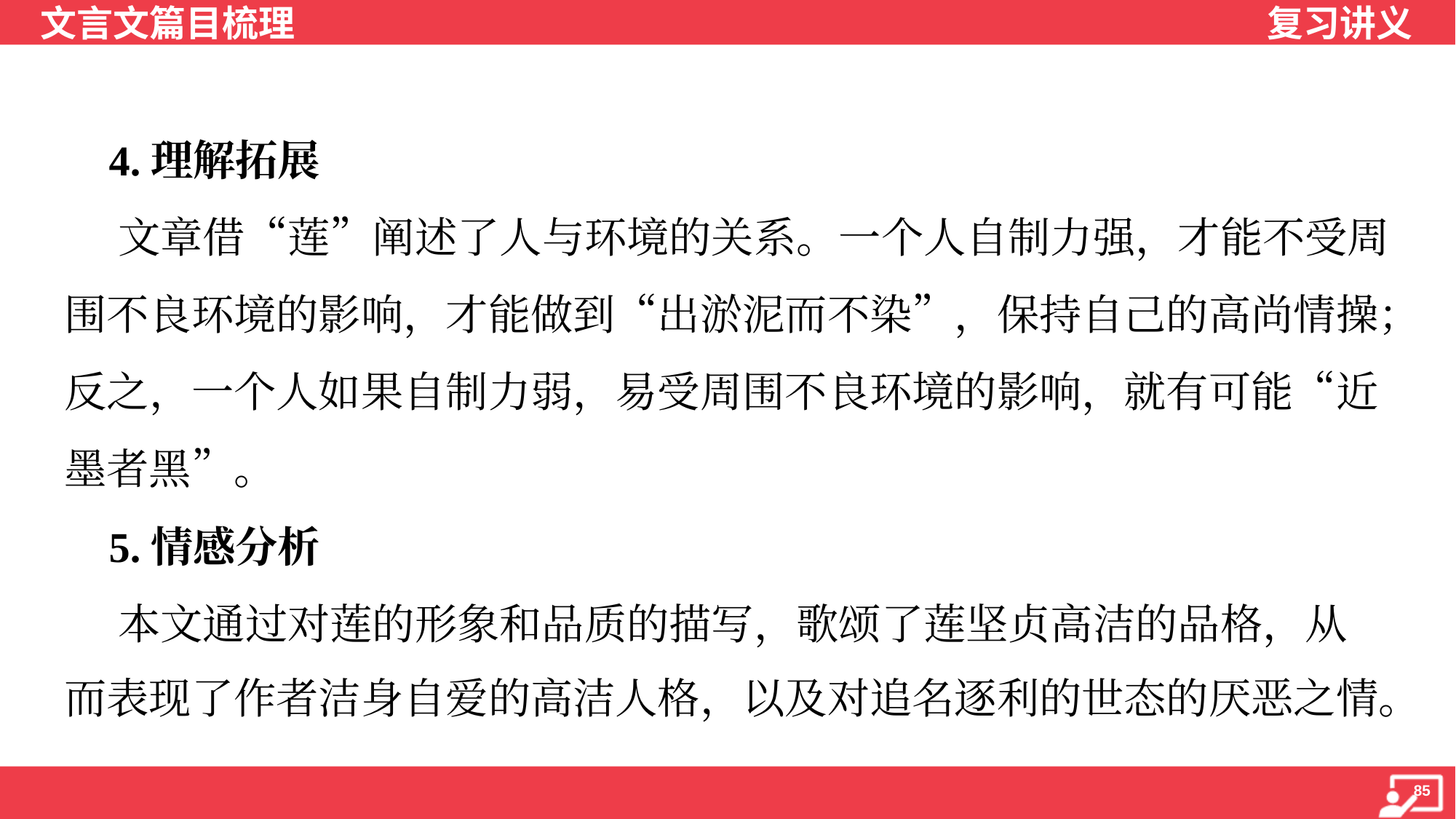

4.理解拓展
    文章借“莲”阐述了人与环境的关系。一个人自制力强，才能不受周
围不良环境的影响，才能做到“出淤泥而不染”，保持自己的高尚情操；
反之，一个人如果自制力弱，易受周围不良环境的影响，就有可能“近
墨者黑”。
    5.情感分析
    本文通过对莲的形象和品质的描写，歌颂了莲坚贞高洁的品格，从
而表现了作者洁身自爱的高洁人格，以及对追名逐利的世态的厌恶之情。